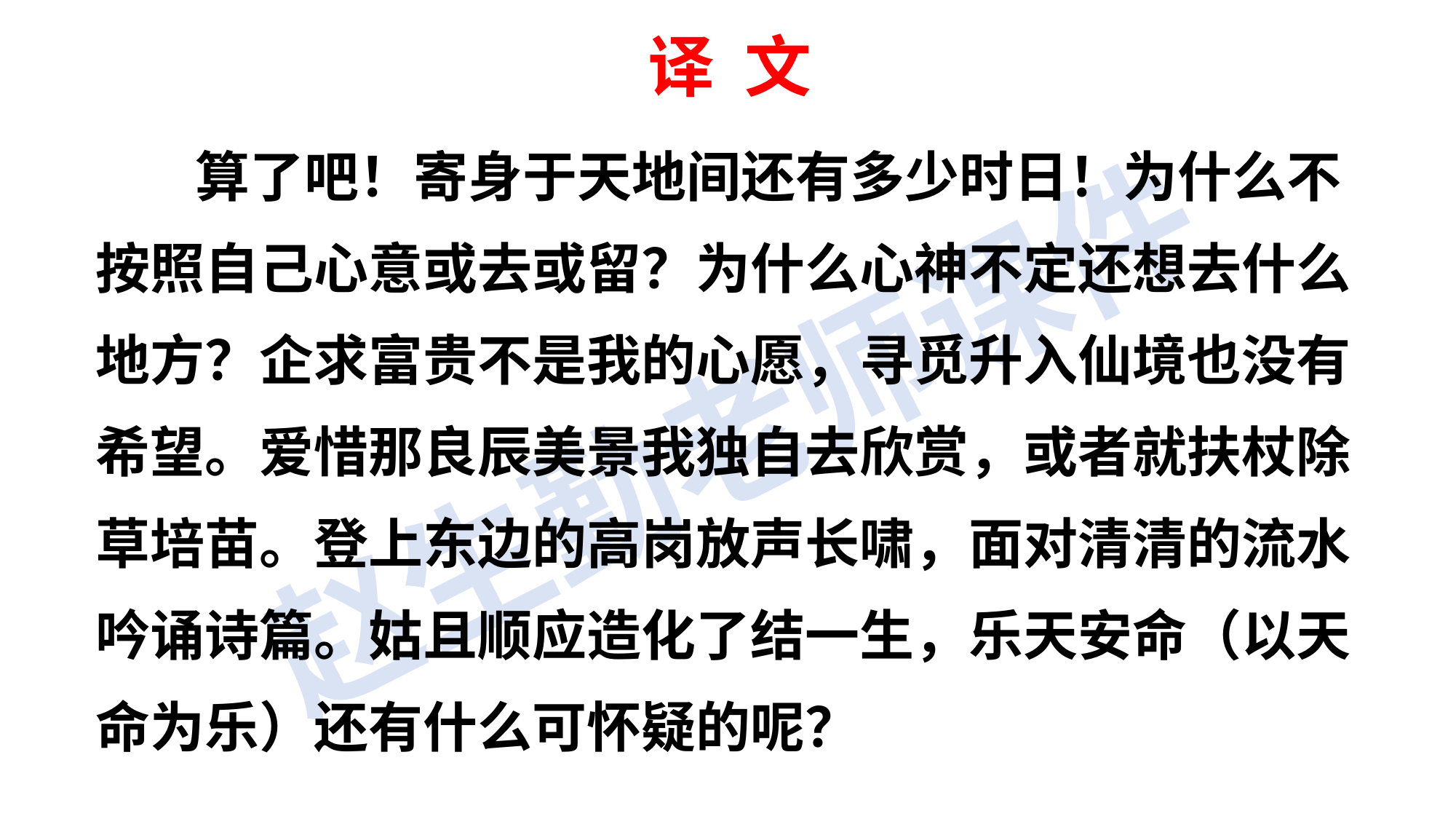

译  文
       算了吧！寄身于天地间还有多少时日！为什么不按照自己心意或去或留？为什么心神不定还想去什么地方？企求富贵不是我的心愿，寻觅升入仙境也没有希望。爱惜那良辰美景我独自去欣赏，或者就扶杖除草培苗。登上东边的高岗放声长啸，面对清清的流水吟诵诗篇。姑且顺应造化了结一生，乐天安命（以天命为乐）还有什么可怀疑的呢？